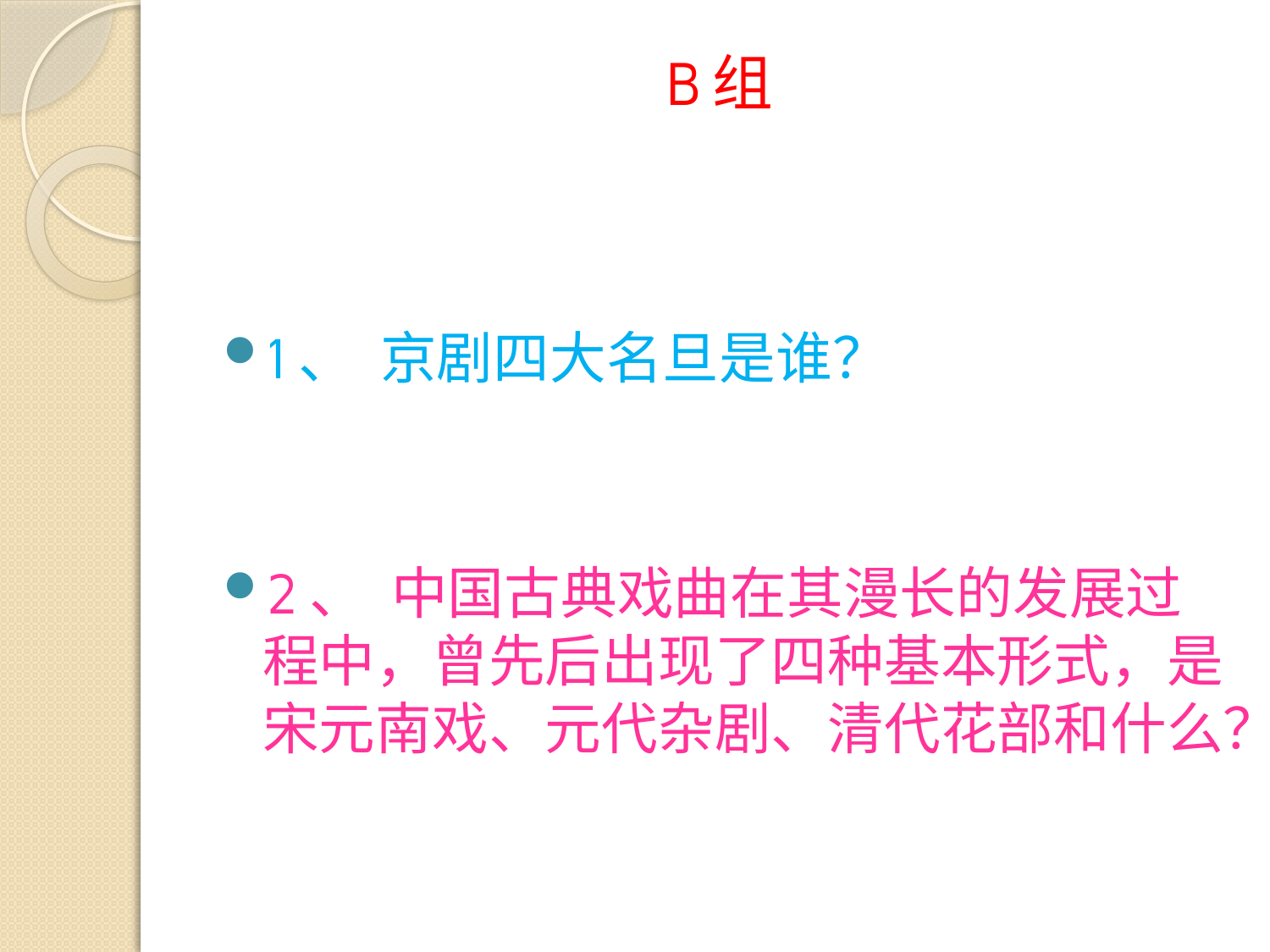

# B组

1、  京剧四大名旦是谁？

2、  中国古典戏曲在其漫长的发展过程中，曾先后出现了四种基本形式，是宋元南戏、元代杂剧、清代花部和什么？